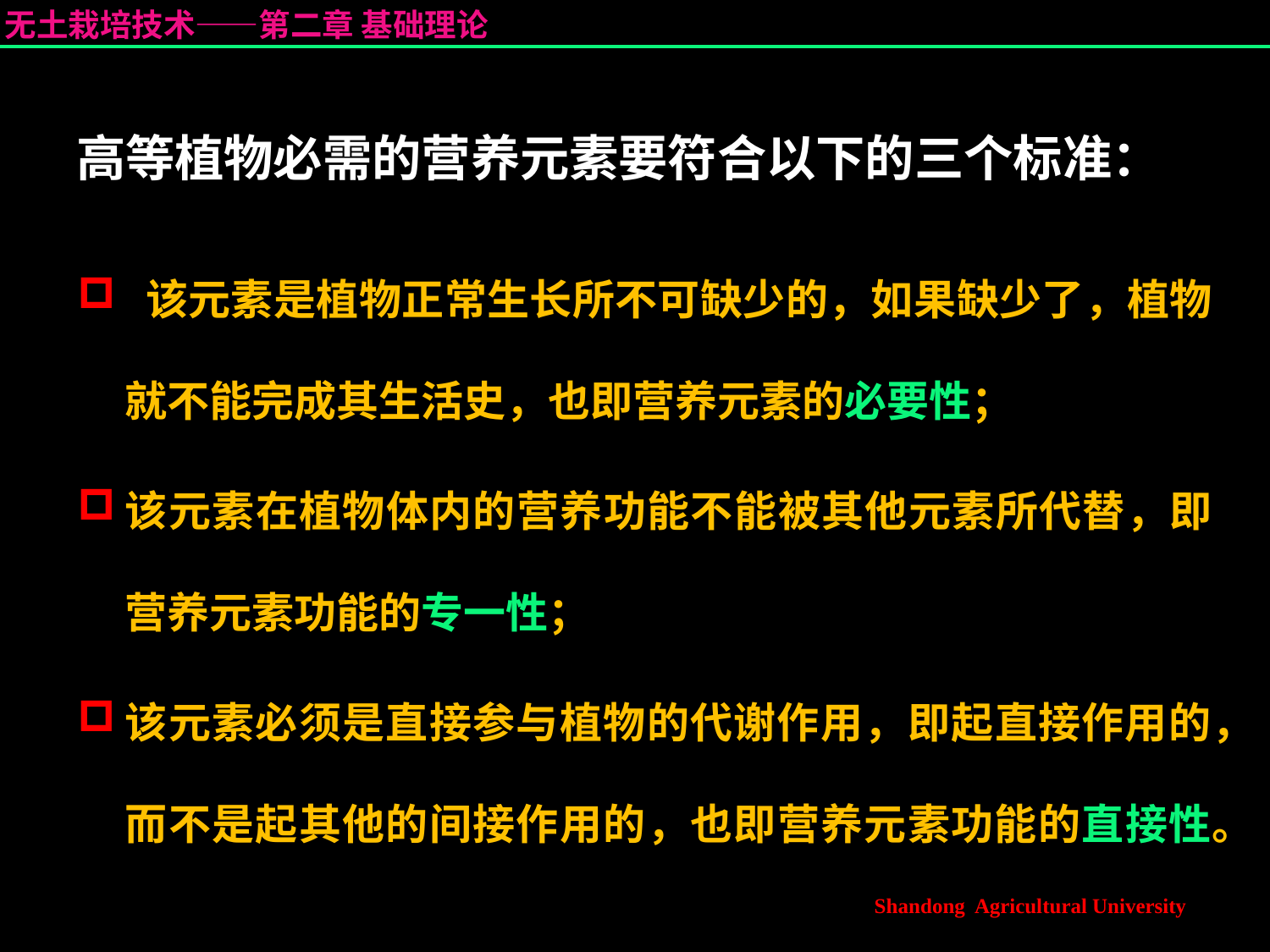

# 高等植物必需的营养元素要符合以下的三个标准：
 该元素是植物正常生长所不可缺少的，如果缺少了，植物就不能完成其生活史，也即营养元素的必要性；
该元素在植物体内的营养功能不能被其他元素所代替，即营养元素功能的专一性；
该元素必须是直接参与植物的代谢作用，即起直接作用的，而不是起其他的间接作用的，也即营养元素功能的直接性。